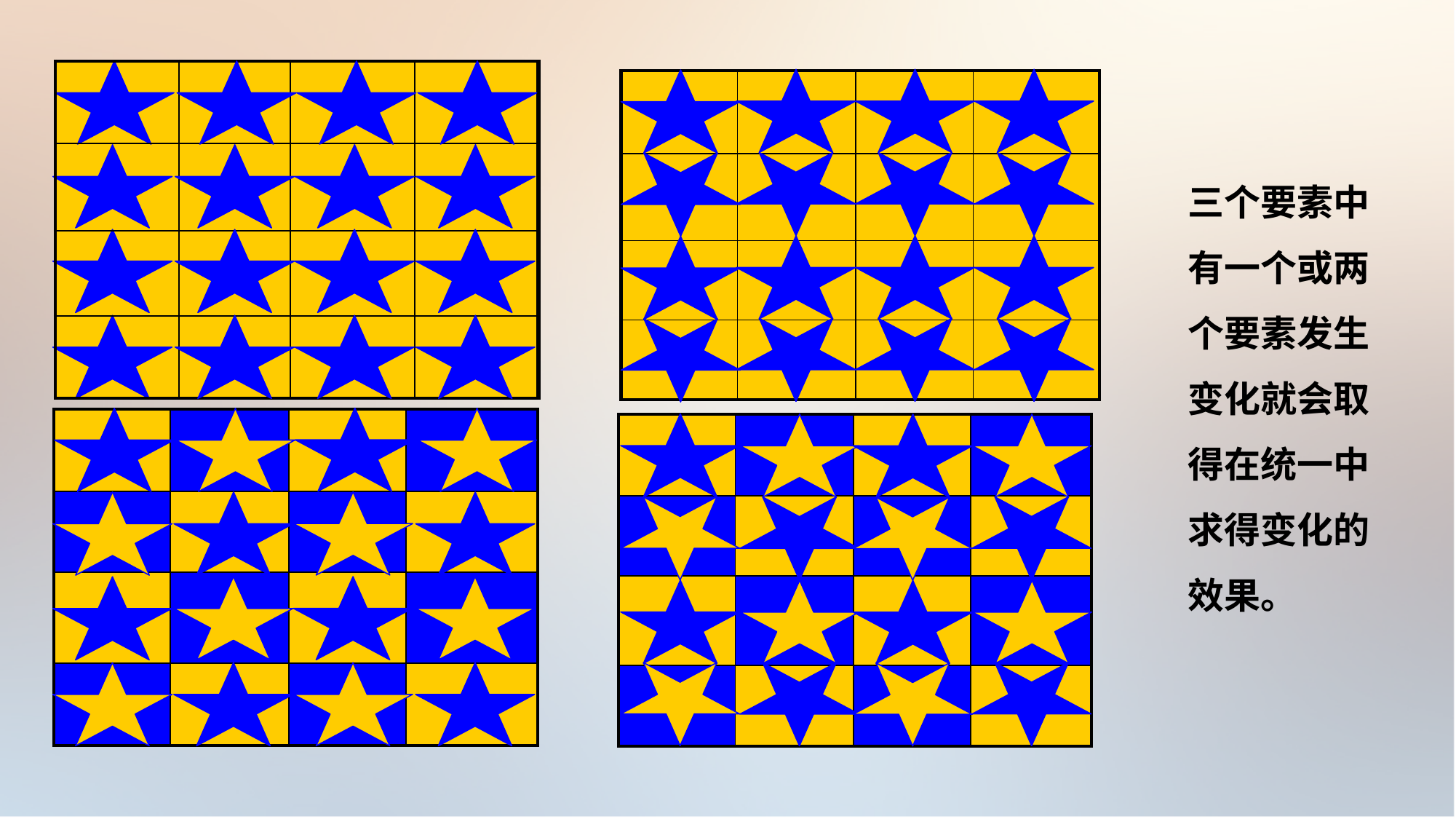

|  |  |  |  |
| --- | --- | --- | --- |
|  |  |  |  |
|  |  |  |  |
|  |  |  |  |

|  |  |  |  |
| --- | --- | --- | --- |
|  |  |  |  |
|  |  |  |  |
|  |  |  |  |
三个要素中
有一个或两
个要素发生
变化就会取
得在统一中
求得变化的
效果。

|  |  |  |  |
| --- | --- | --- | --- |
|  |  |  |  |
|  |  |  |  |
|  |  |  |  |

|  |  |  |  |
| --- | --- | --- | --- |
|  |  |  |  |
|  |  |  |  |
|  |  |  |  |